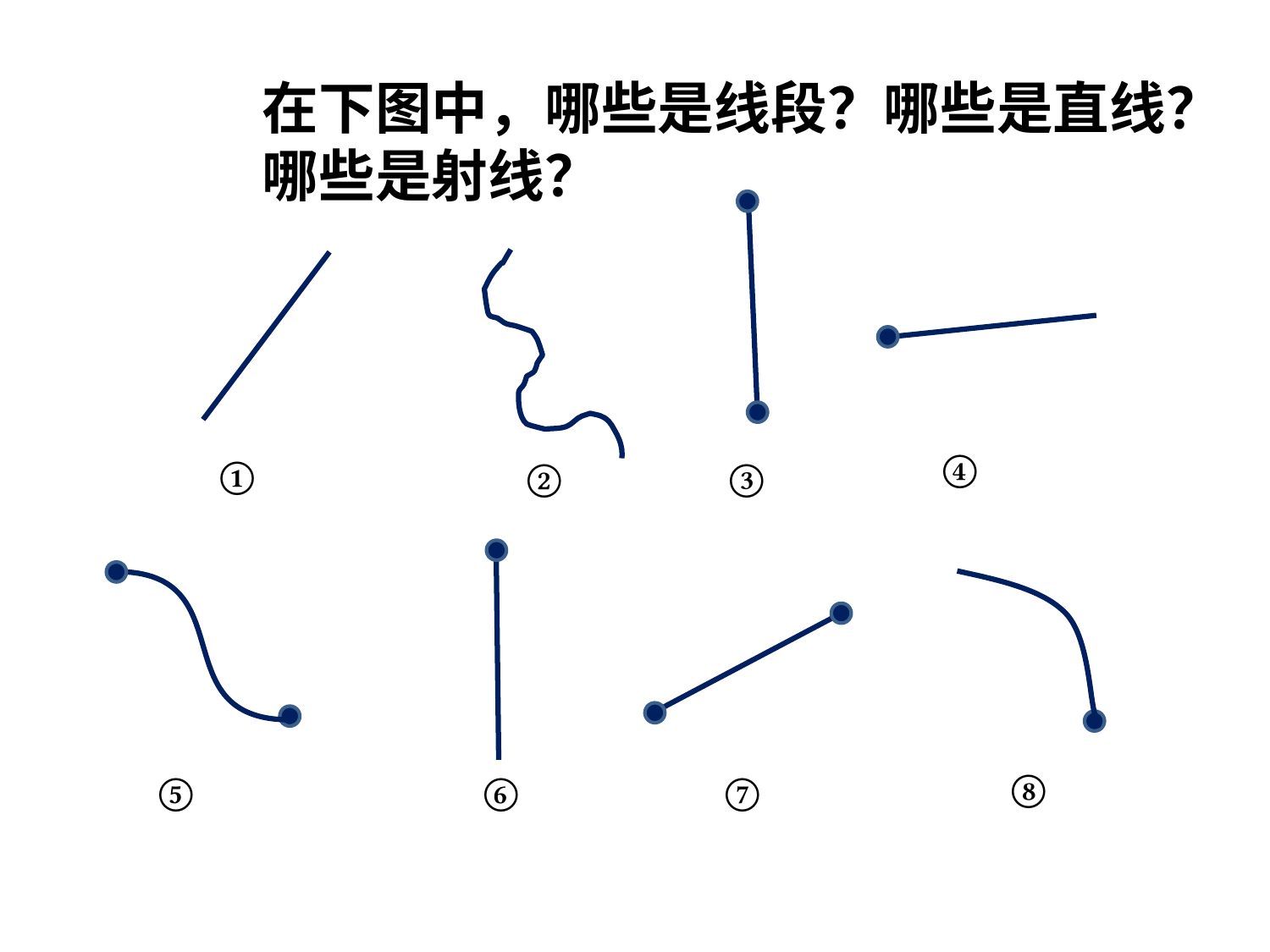

在下图中，哪些是线段？哪些是直线？哪些是射线？

①
④
③
②

⑧
⑤
⑥
⑦